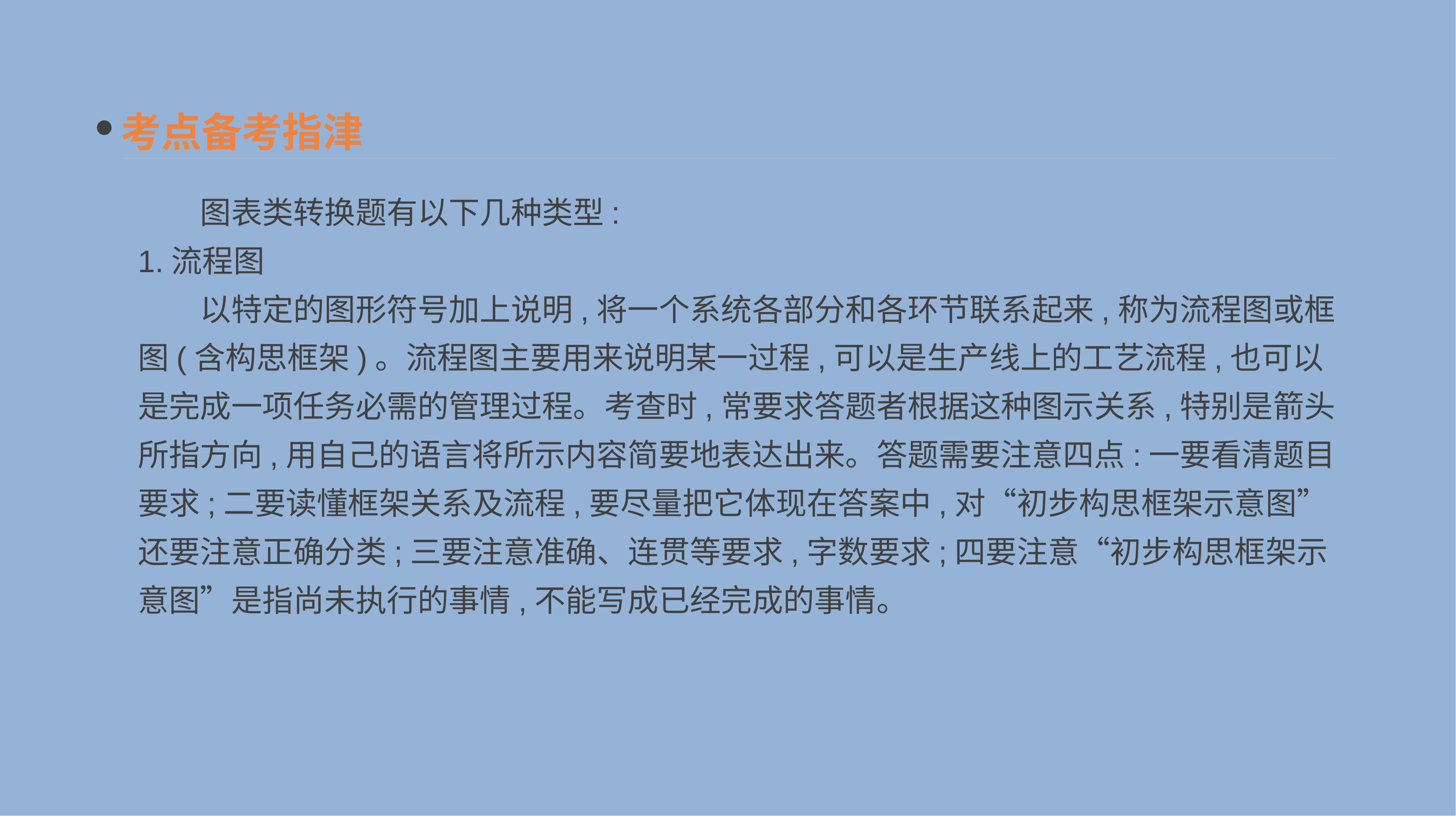

考点备考指津

　　图表类转换题有以下几种类型:
1.流程图
　　以特定的图形符号加上说明,将一个系统各部分和各环节联系起来,称为流程图或框图(含构思框架)。流程图主要用来说明某一过程,可以是生产线上的工艺流程,也可以是完成一项任务必需的管理过程。考查时,常要求答题者根据这种图示关系,特别是箭头所指方向,用自己的语言将所示内容简要地表达出来。答题需要注意四点:一要看清题目要求;二要读懂框架关系及流程,要尽量把它体现在答案中,对“初步构思框架示意图”还要注意正确分类;三要注意准确、连贯等要求,字数要求;四要注意“初步构思框架示意图”是指尚未执行的事情,不能写成已经完成的事情。